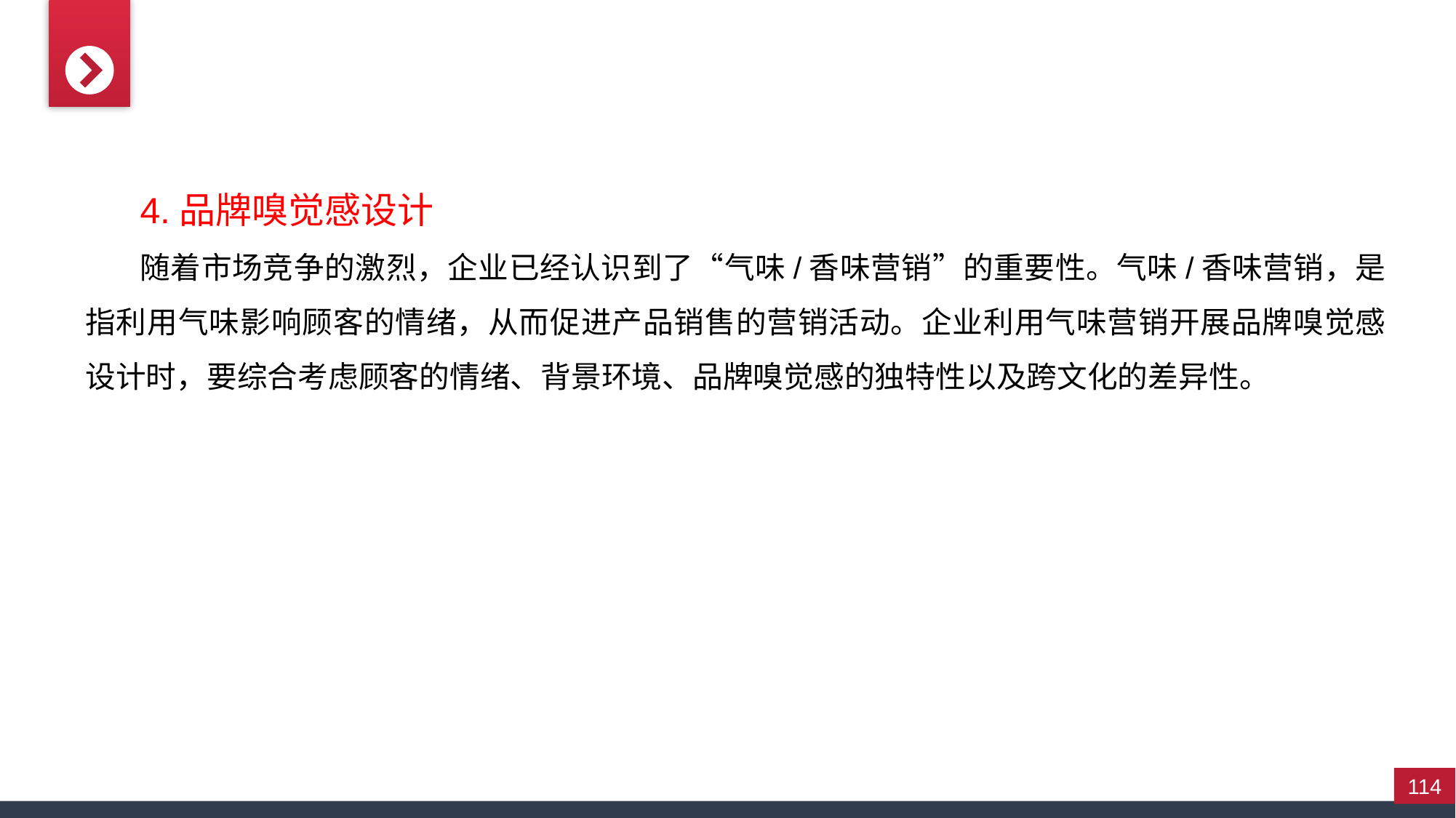

4.品牌嗅觉感设计
随着市场竞争的激烈，企业已经认识到了“气味/香味营销”的重要性。气味/香味营销，是指利用气味影响顾客的情绪，从而促进产品销售的营销活动。企业利用气味营销开展品牌嗅觉感设计时，要综合考虑顾客的情绪、背景环境、品牌嗅觉感的独特性以及跨文化的差异性。